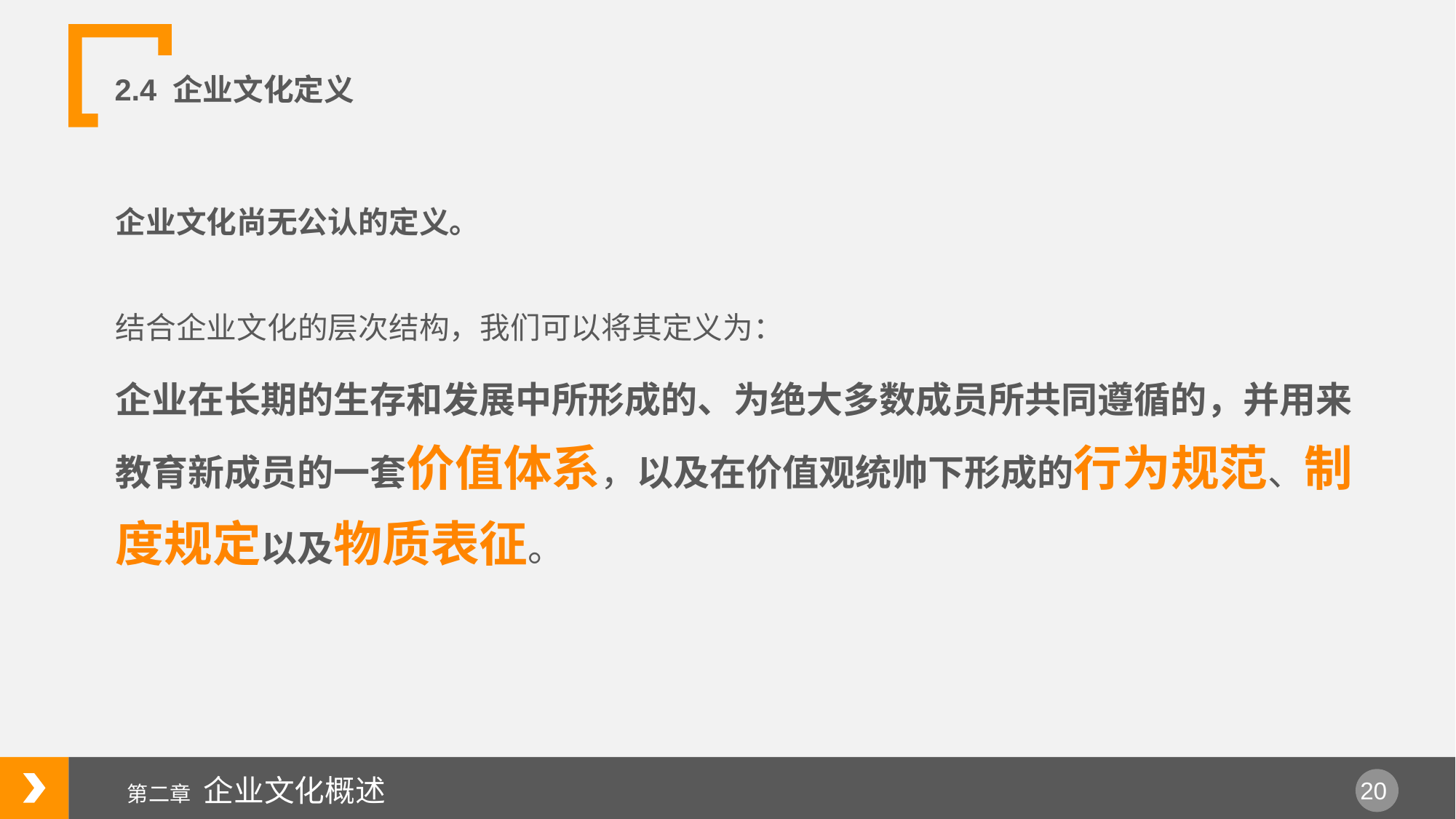

2.4 企业文化定义
企业文化尚无公认的定义。
结合企业文化的层次结构，我们可以将其定义为：
企业在长期的生存和发展中所形成的、为绝大多数成员所共同遵循的，并用来教育新成员的一套价值体系，以及在价值观统帅下形成的行为规范、制度规定以及物质表征。